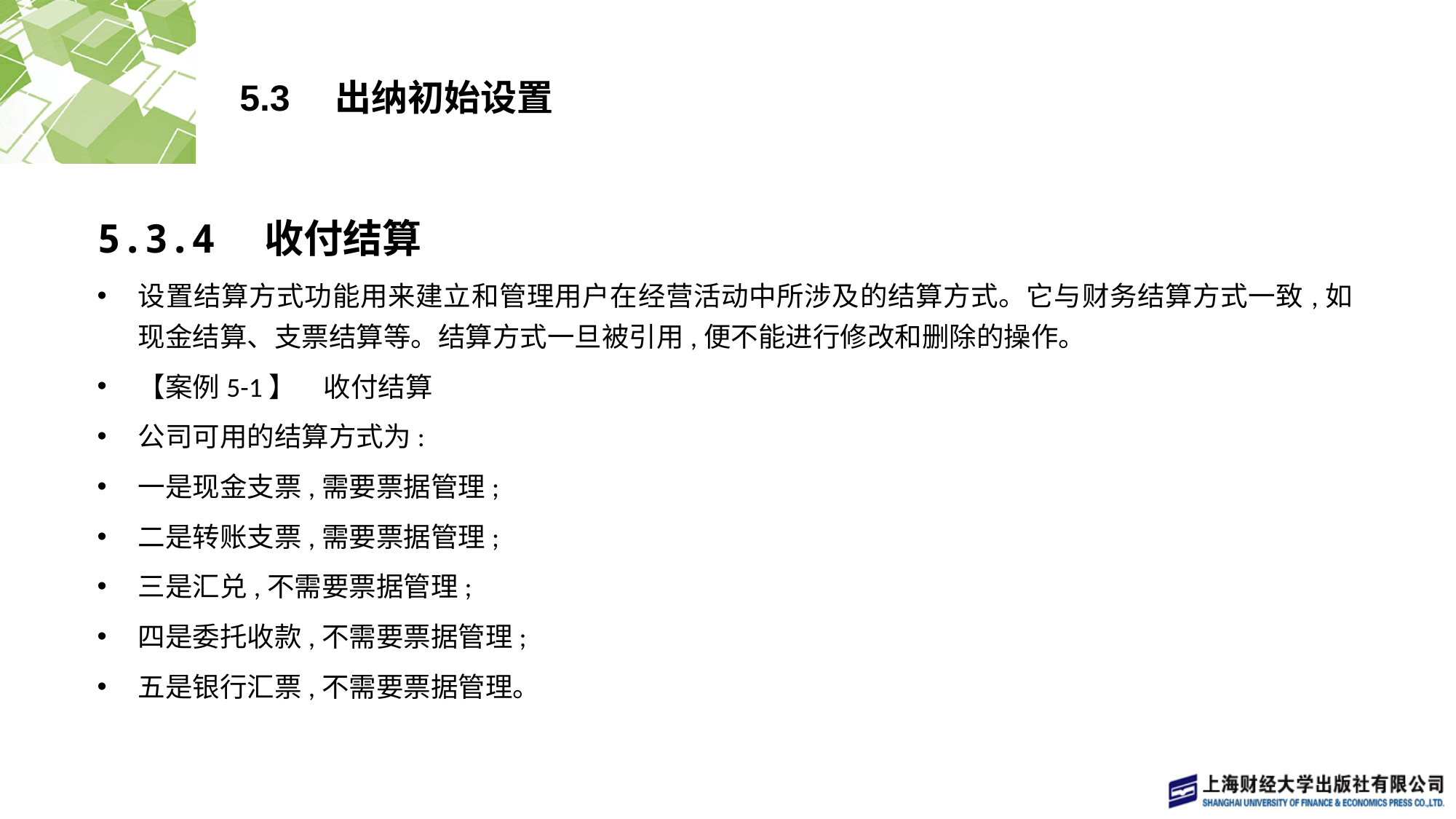

# 5.3　出纳初始设置
5.3.4　收付结算
设置结算方式功能用来建立和管理用户在经营活动中所涉及的结算方式。它与财务结算方式一致,如现金结算、支票结算等。结算方式一旦被引用,便不能进行修改和删除的操作。
【案例5-1】　收付结算
公司可用的结算方式为:
一是现金支票,需要票据管理;
二是转账支票,需要票据管理;
三是汇兑,不需要票据管理;
四是委托收款,不需要票据管理;
五是银行汇票,不需要票据管理。